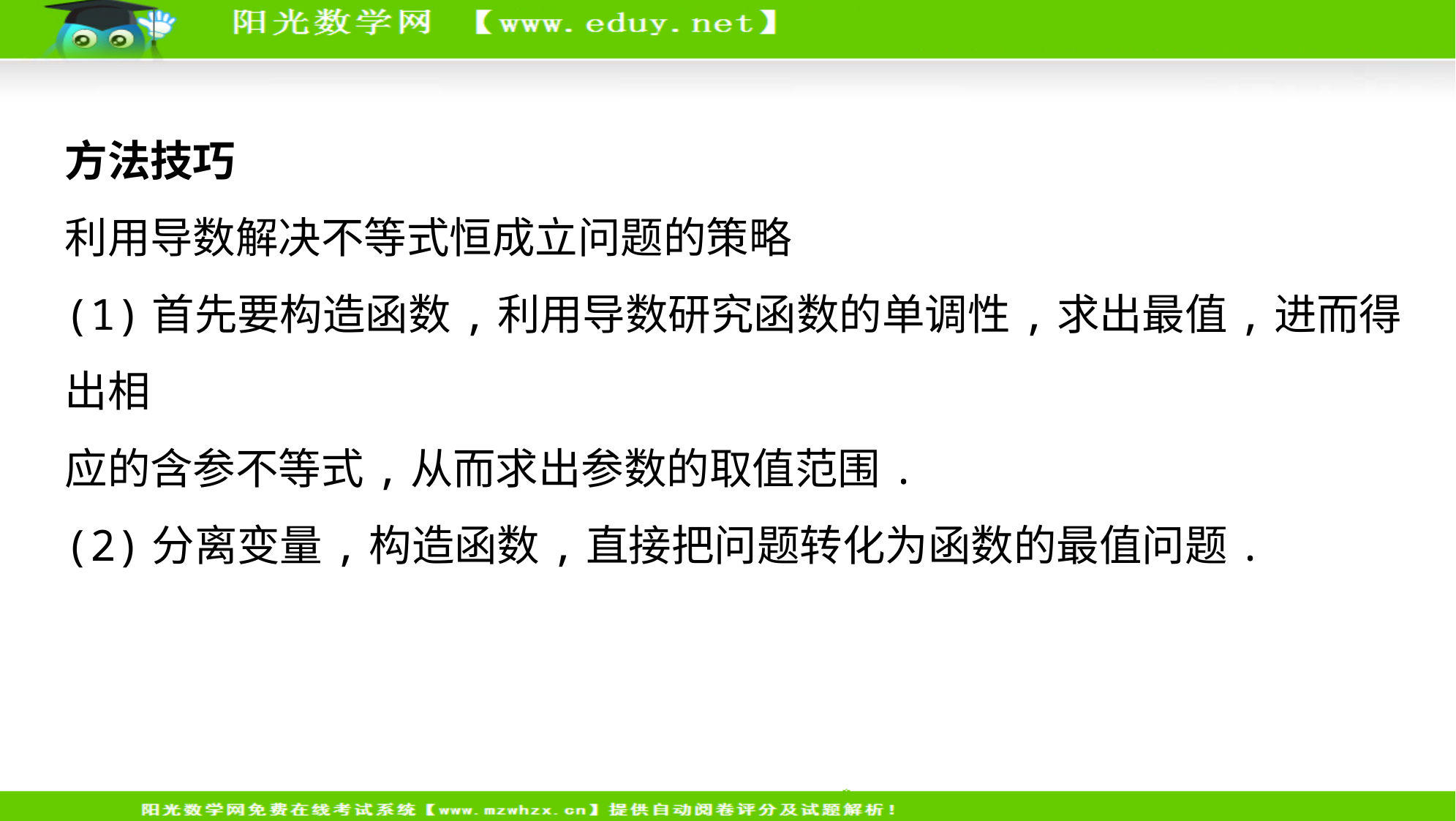

方法技巧
利用导数解决不等式恒成立问题的策略
(1)首先要构造函数,利用导数研究函数的单调性,求出最值,进而得出相
应的含参不等式,从而求出参数的取值范围.
(2)分离变量,构造函数,直接把问题转化为函数的最值问题.